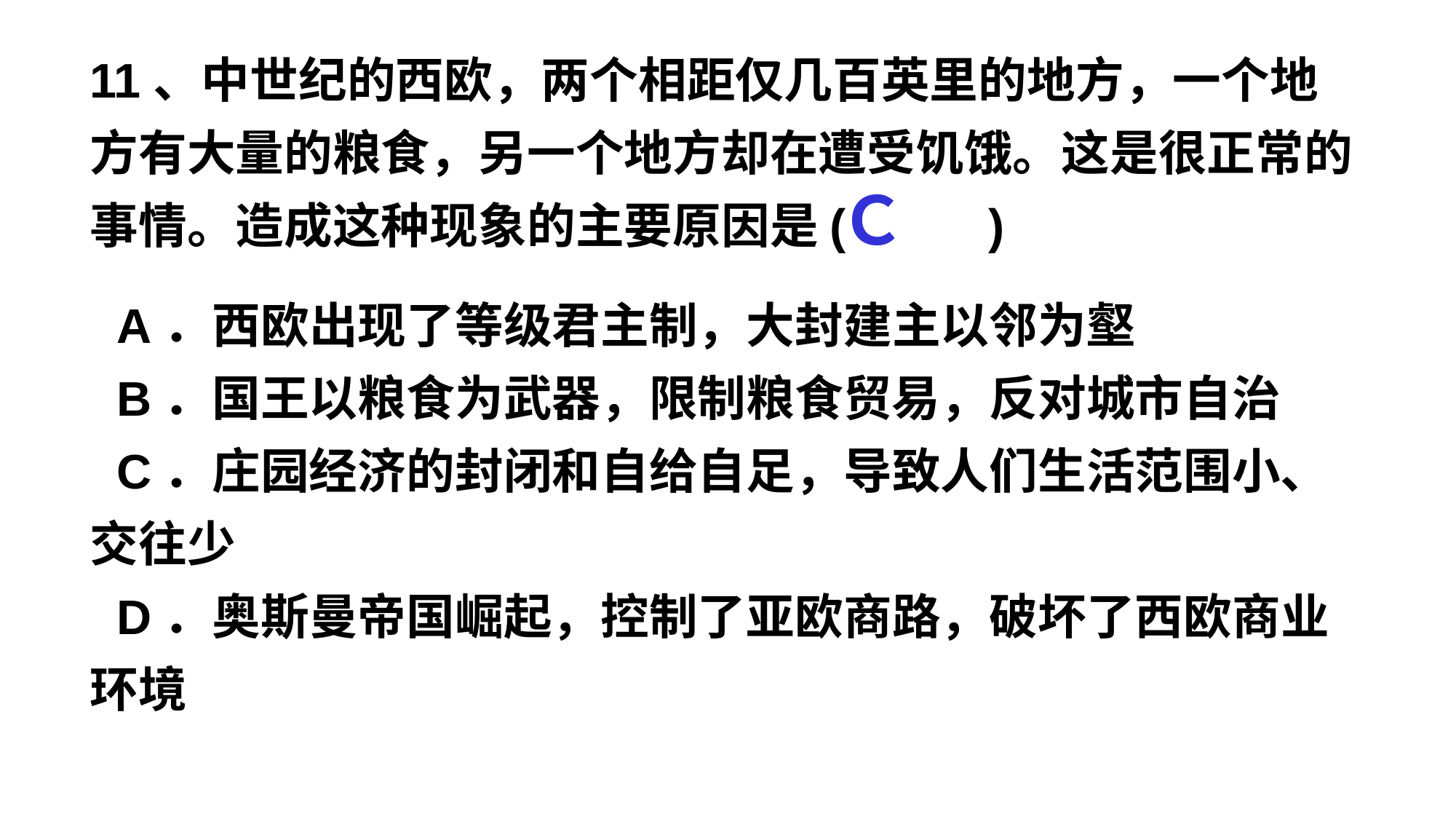

11、中世纪的西欧，两个相距仅几百英里的地方，一个地方有大量的粮食，另一个地方却在遭受饥饿。这是很正常的事情。造成这种现象的主要原因是(　  　)

  A．西欧出现了等级君主制，大封建主以邻为壑
  B．国王以粮食为武器，限制粮食贸易，反对城市自治
  C．庄园经济的封闭和自给自足，导致人们生活范围小、交往少
  D．奥斯曼帝国崛起，控制了亚欧商路，破坏了西欧商业环境
Ｃ